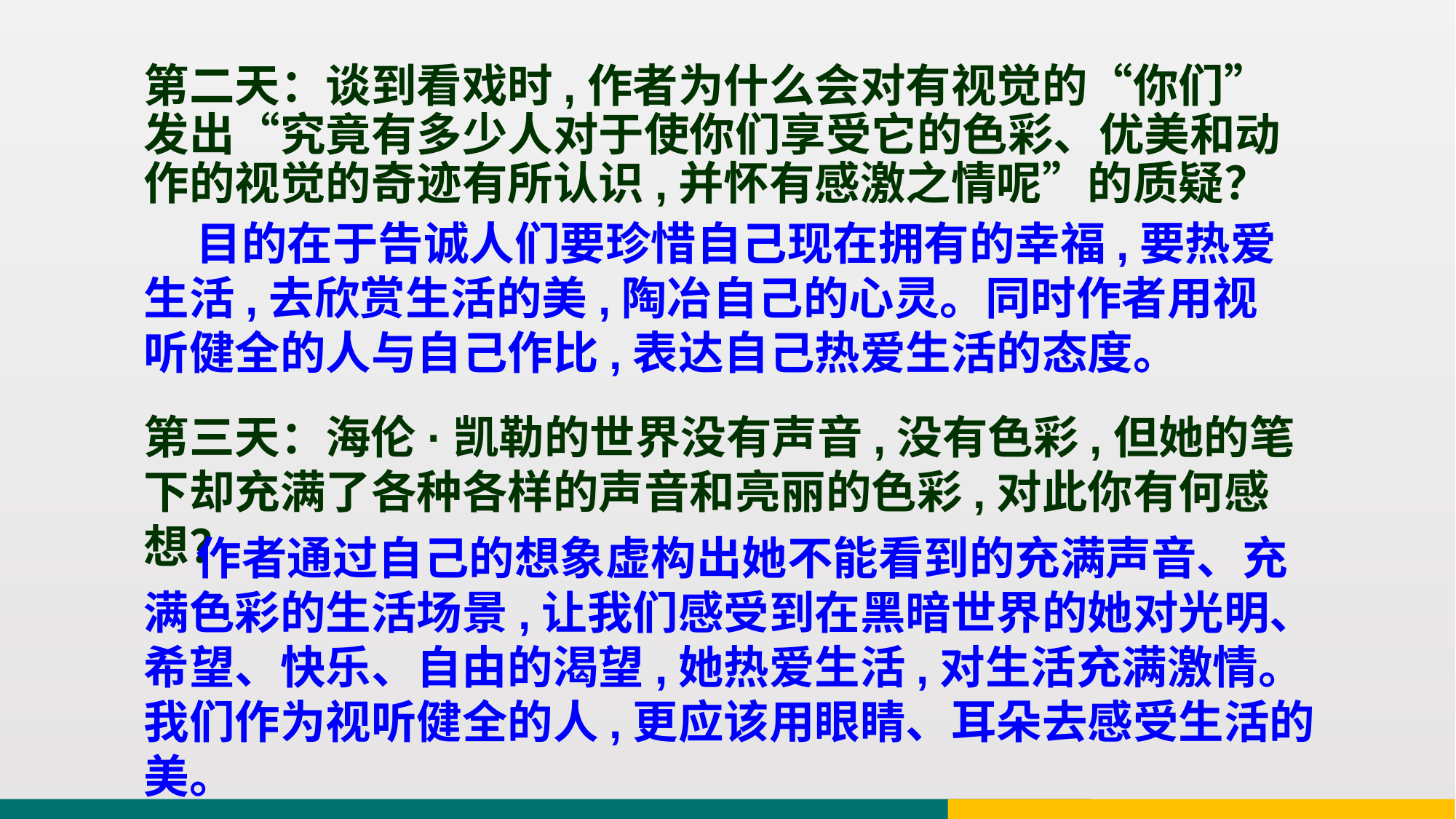

第二天：谈到看戏时,作者为什么会对有视觉的“你们”发出“究竟有多少人对于使你们享受它的色彩、优美和动作的视觉的奇迹有所认识,并怀有感激之情呢”的质疑？
    目的在于告诚人们要珍惜自己现在拥有的幸福,要热爱生活,去欣赏生活的美,陶冶自己的心灵。同时作者用视听健全的人与自己作比,表达自己热爱生活的态度。
第三天：海伦·凯勒的世界没有声音,没有色彩,但她的笔下却充满了各种各样的声音和亮丽的色彩,对此你有何感想？
    作者通过自己的想象虚构出她不能看到的充满声音、充满色彩的生活场景,让我们感受到在黑暗世界的她对光明、希望、快乐、自由的渴望,她热爱生活,对生活充满激情。我们作为视听健全的人,更应该用眼睛、耳朵去感受生活的美。